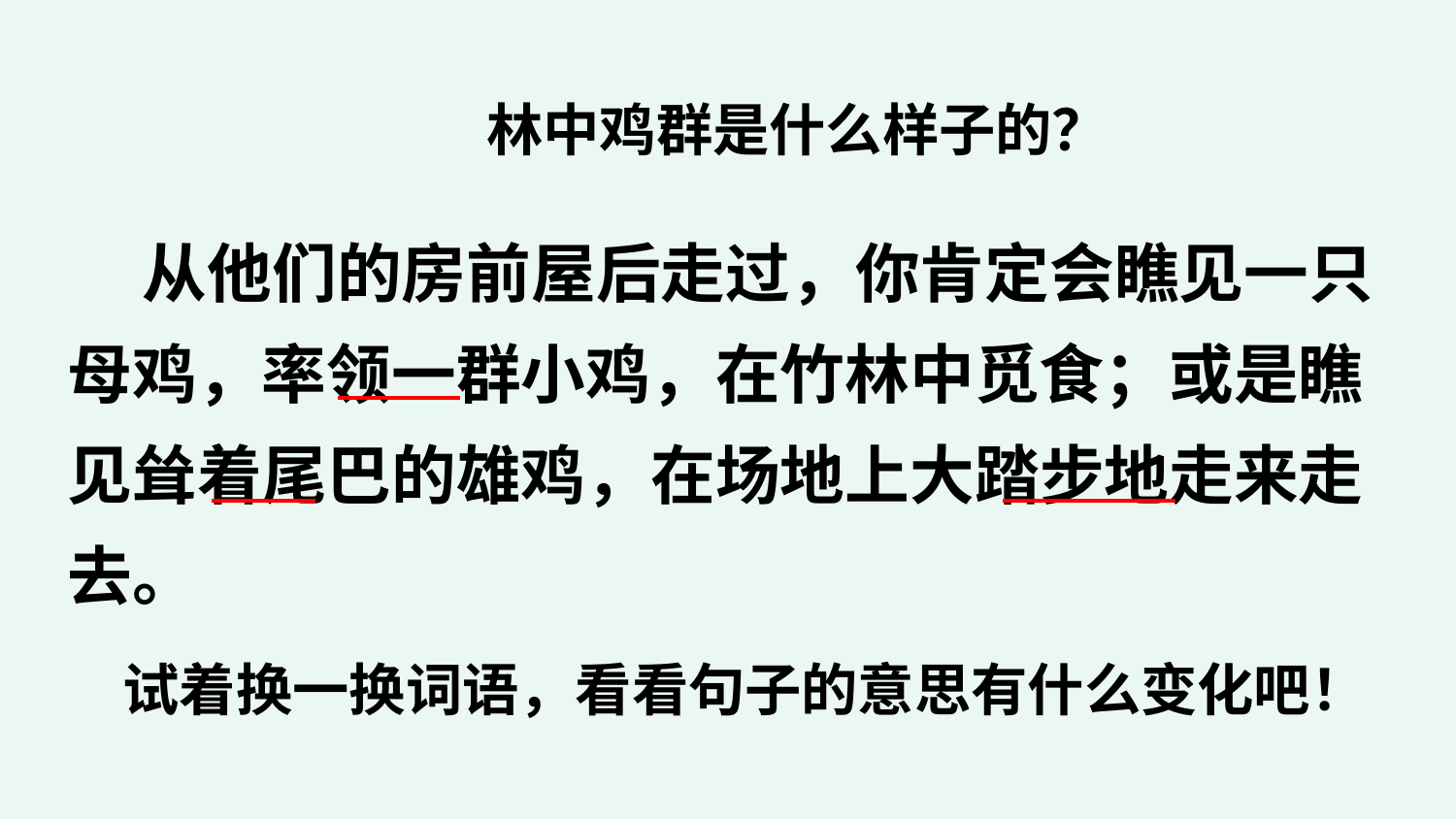

林中鸡群是什么样子的？
    从他们的房前屋后走过，你肯定会瞧见一只母鸡，率领一群小鸡，在竹林中觅食；或是瞧见耸着尾巴的雄鸡，在场地上大踏步地走来走去。
试着换一换词语，看看句子的意思有什么变化吧！